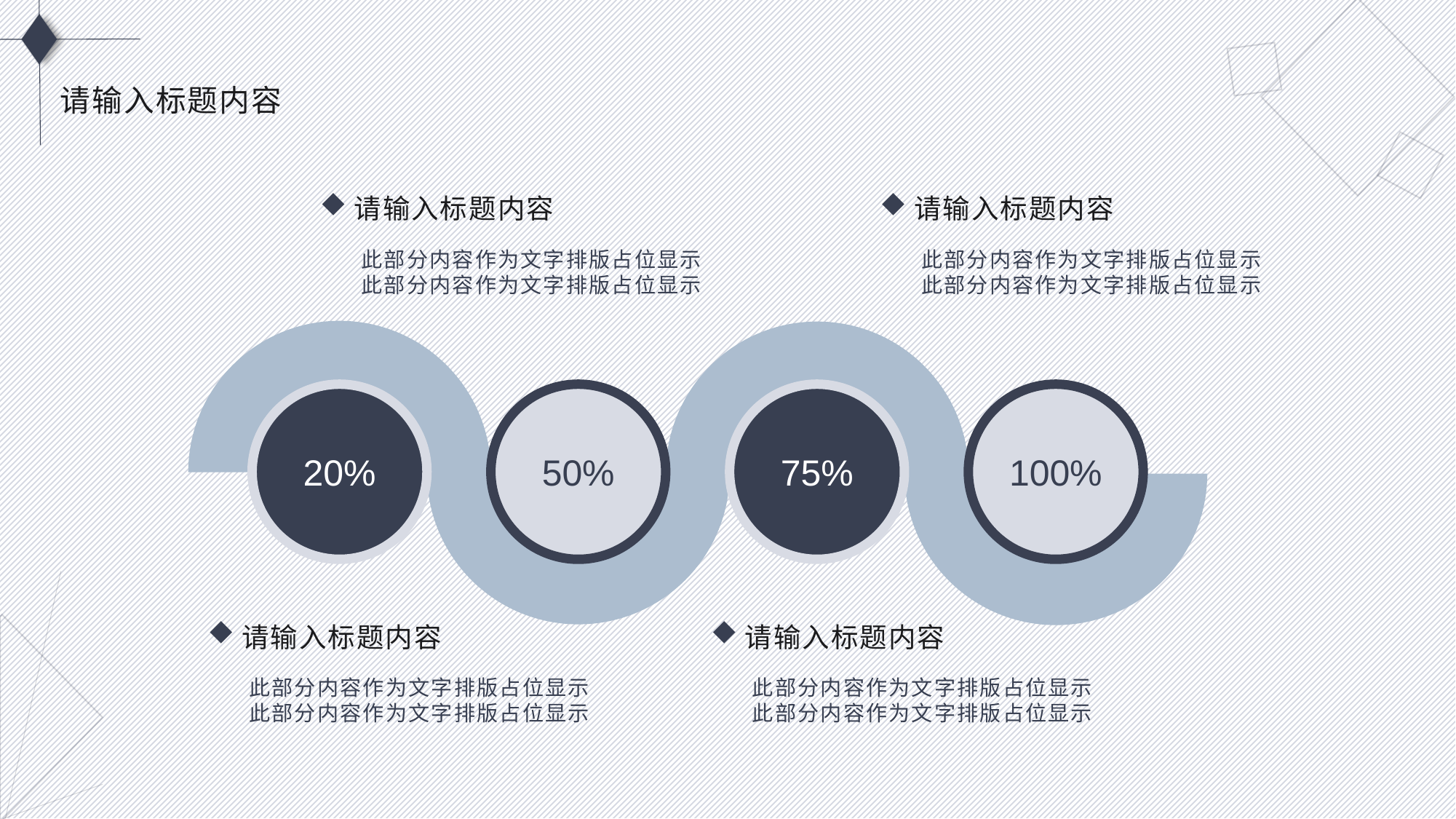

请输入标题内容
请输入标题内容
此部分内容作为文字排版占位显示
此部分内容作为文字排版占位显示

请输入标题内容
此部分内容作为文字排版占位显示
此部分内容作为文字排版占位显示

20%
50%
75%
100%

请输入标题内容
此部分内容作为文字排版占位显示
此部分内容作为文字排版占位显示

请输入标题内容
此部分内容作为文字排版占位显示
此部分内容作为文字排版占位显示